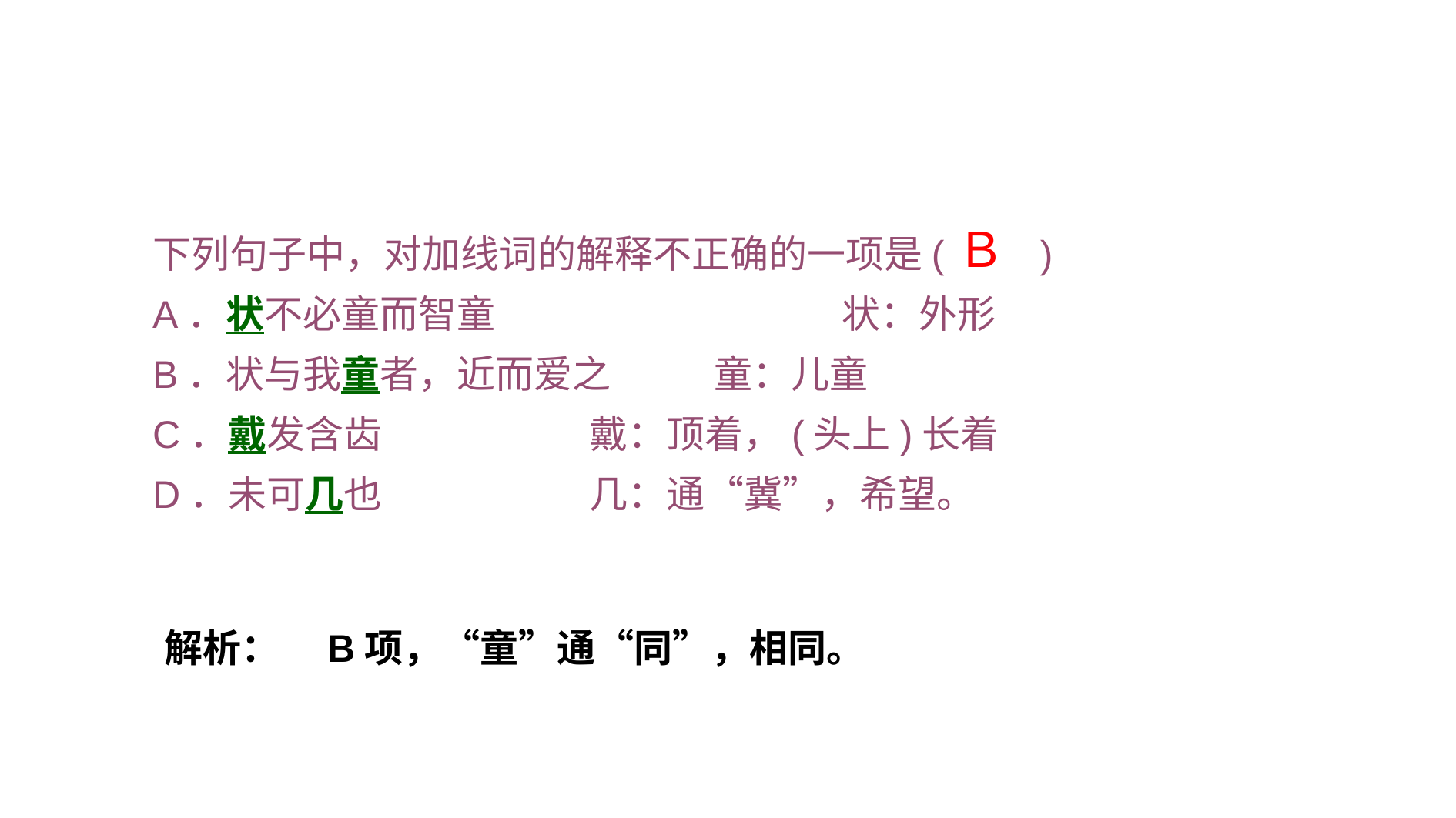

下列句子中，对加线词的解释不正确的一项是(　　)
A．状不必童而智童　　　　　　　　　状：外形
B．状与我童者，近而爱之            童：儿童
C．戴发含齿                        戴：顶着，(头上)长着
D．未可几也                        几：通“冀”，希望。
B
 解析：　B项，“童”通“同”，相同。